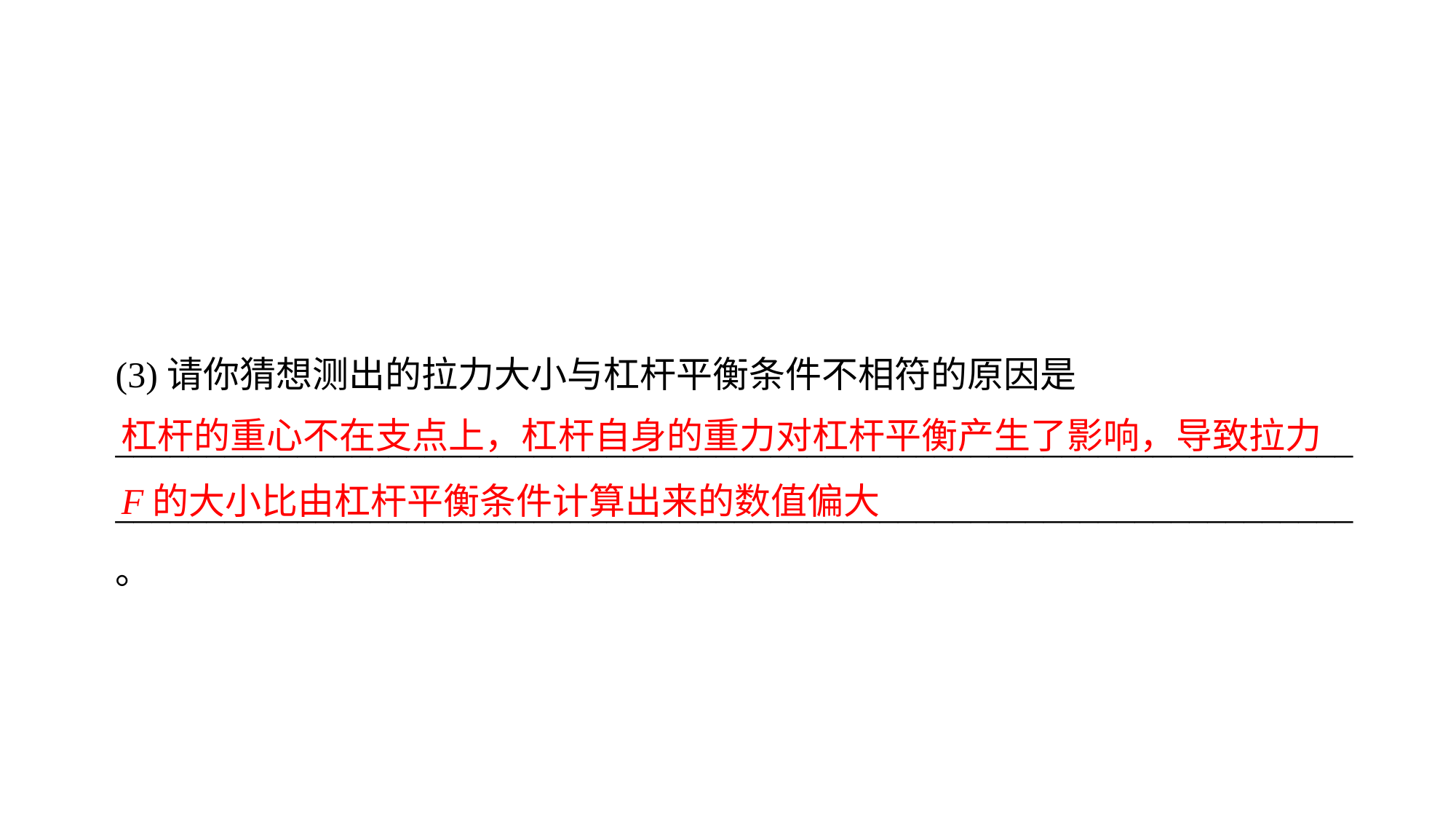

(3)请你猜想测出的拉力大小与杠杆平衡条件不相符的原因是
____________________________________________________________________
____________________________________________________________________。
杠杆的重心不在支点上，杠杆自身的重力对杠杆平衡产生了影响，导致拉力
F的大小比由杠杆平衡条件计算出来的数值偏大